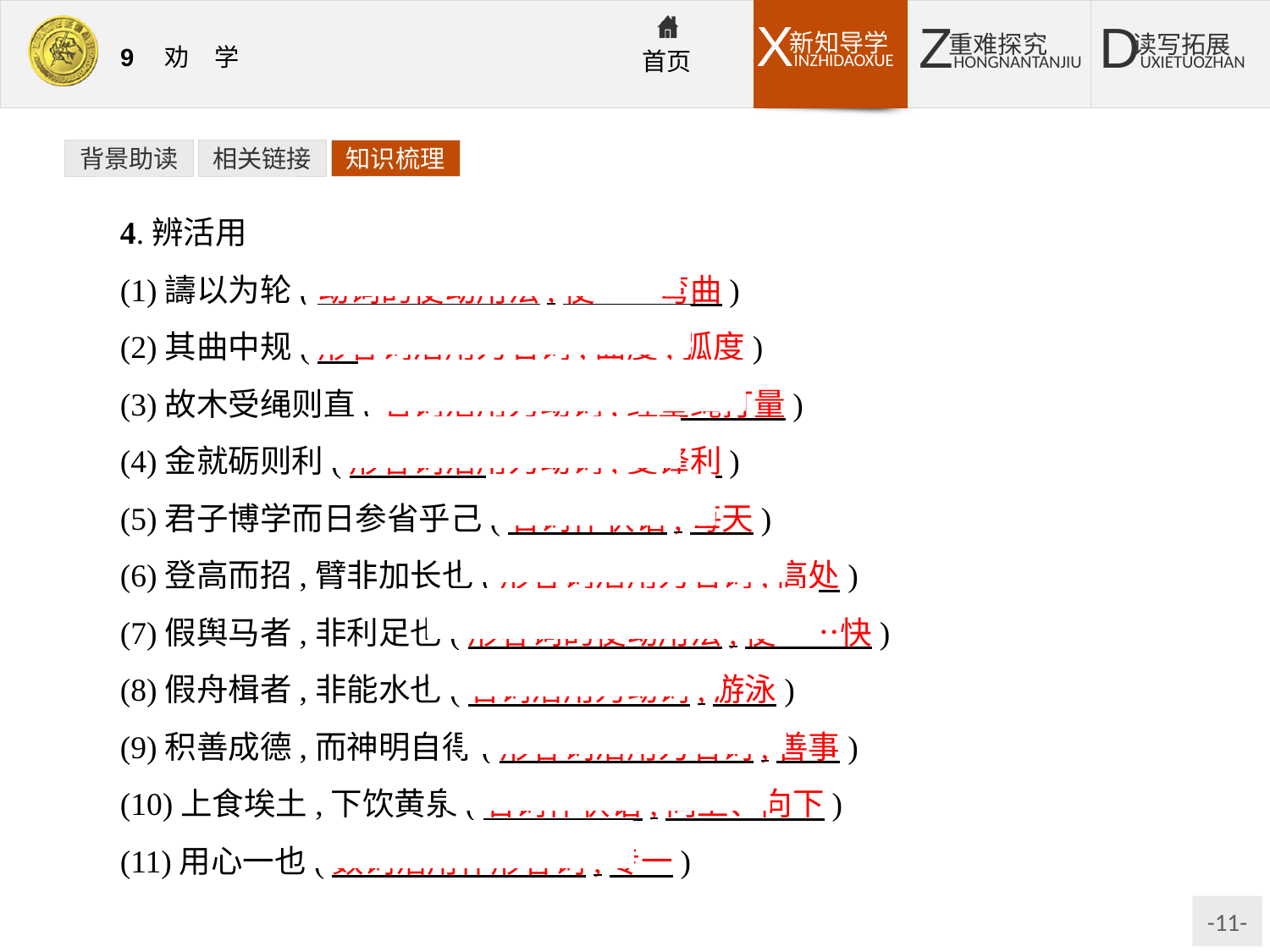

背景助读
相关链接
知识梳理
4.辨活用
(1)譸以为轮(动词的使动用法,使……弯曲)
(2)其曲中规(形容词活用为名词,曲度,弧度)
(3)故木受绳则直(名词活用为动词,经墨绳打量)
(4)金就砺则利(形容词活用为动词,变锋利)
(5)君子博学而日参省乎己(名词作状语,每天)
(6)登高而招,臂非加长也(形容词活用为名词,高处)
(7)假舆马者,非利足也(形容词的使动用法,使……快)
(8)假舟楫者,非能水也(名词活用为动词,游泳)
(9)积善成德,而神明自得(形容词活用为名词,善事)
(10)上食埃土,下饮黄泉(名词作状语,向上、向下)
(11)用心一也(数词活用作形容词,专一)